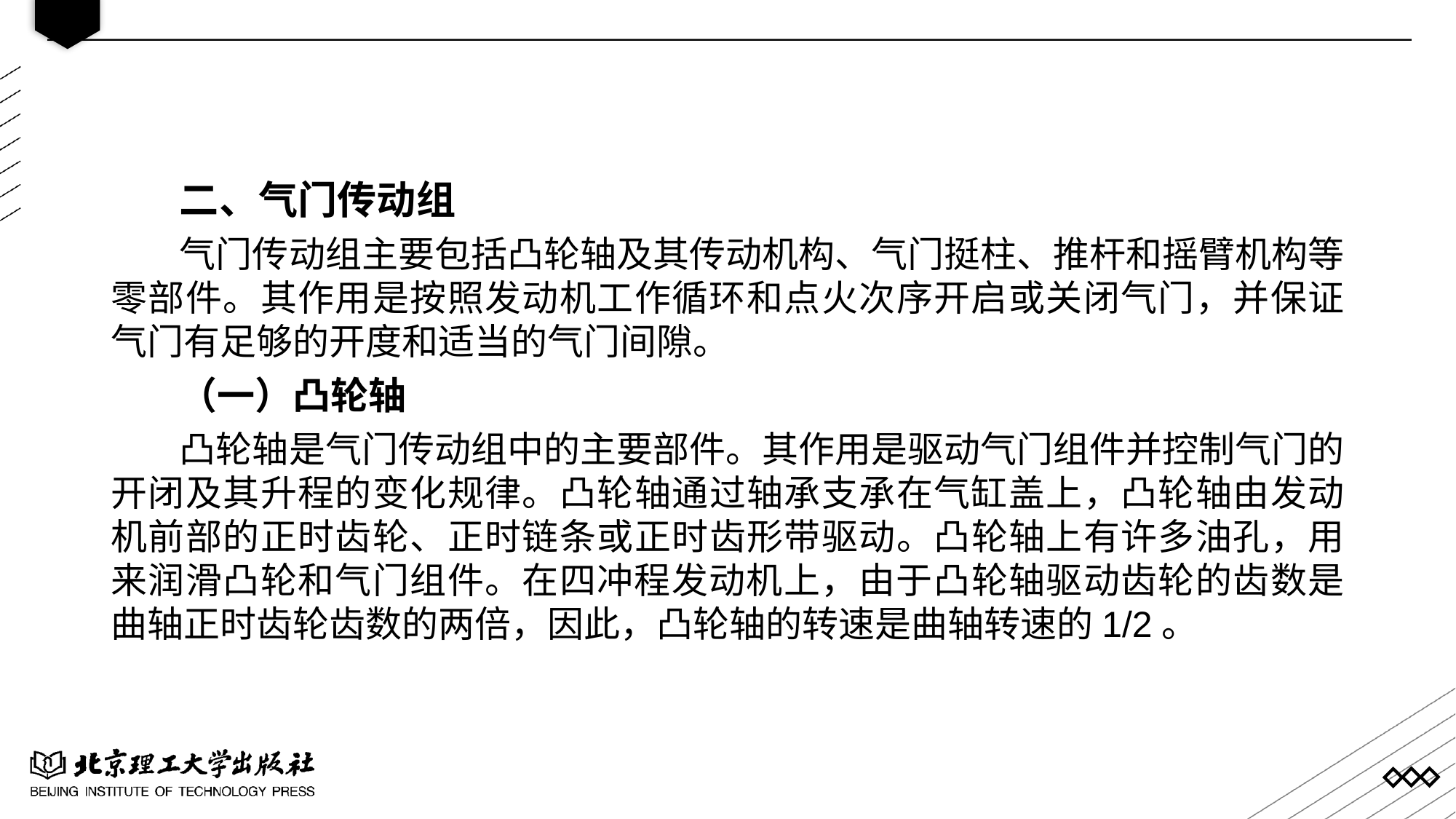

二、气门传动组
气门传动组主要包括凸轮轴及其传动机构、气门挺柱、推杆和摇臂机构等零部件。其作用是按照发动机工作循环和点火次序开启或关闭气门，并保证气门有足够的开度和适当的气门间隙。
（一）凸轮轴
凸轮轴是气门传动组中的主要部件。其作用是驱动气门组件并控制气门的开闭及其升程的变化规律。凸轮轴通过轴承支承在气缸盖上，凸轮轴由发动机前部的正时齿轮、正时链条或正时齿形带驱动。凸轮轴上有许多油孔，用来润滑凸轮和气门组件。在四冲程发动机上，由于凸轮轴驱动齿轮的齿数是曲轴正时齿轮齿数的两倍，因此，凸轮轴的转速是曲轴转速的1/2。